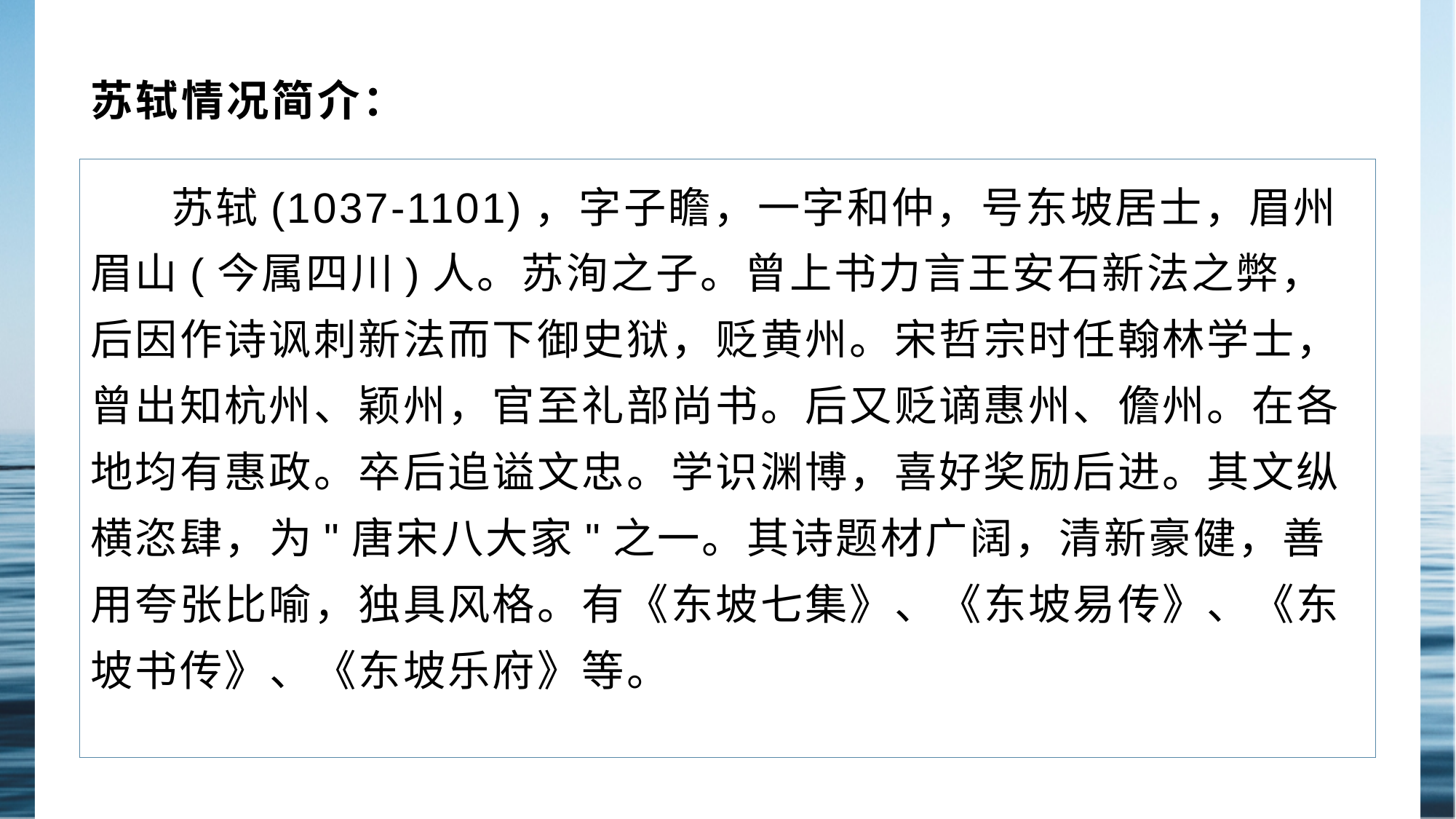

# 苏轼情况简介：
      苏轼(1037-1101)，字子瞻，一字和仲，号东坡居士，眉州眉山(今属四川)人。苏洵之子。曾上书力言王安石新法之弊，后因作诗讽刺新法而下御史狱，贬黄州。宋哲宗时任翰林学士，曾出知杭州、颖州，官至礼部尚书。后又贬谪惠州、儋州。在各地均有惠政。卒后追谥文忠。学识渊博，喜好奖励后进。其文纵横恣肆，为"唐宋八大家"之一。其诗题材广阔，清新豪健，善用夸张比喻，独具风格。有《东坡七集》、《东坡易传》、《东坡书传》、《东坡乐府》等。